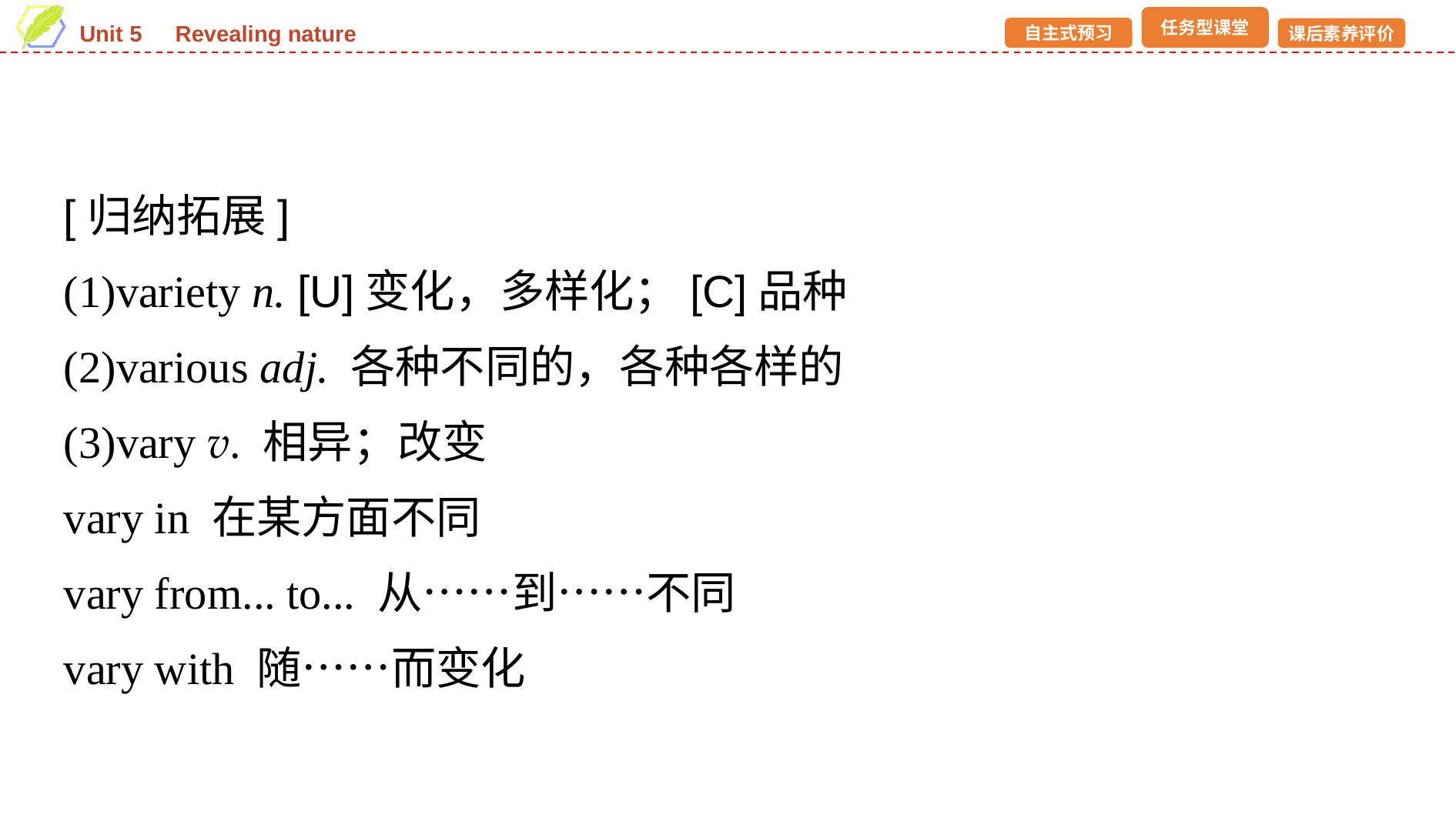

[归纳拓展]
(1)variety n. [U]变化，多样化；[C]品种
(2)various adj. 各种不同的，各种各样的
(3)vary v. 相异；改变
vary in 在某方面不同
vary from... to... 从……到……不同
vary with 随……而变化